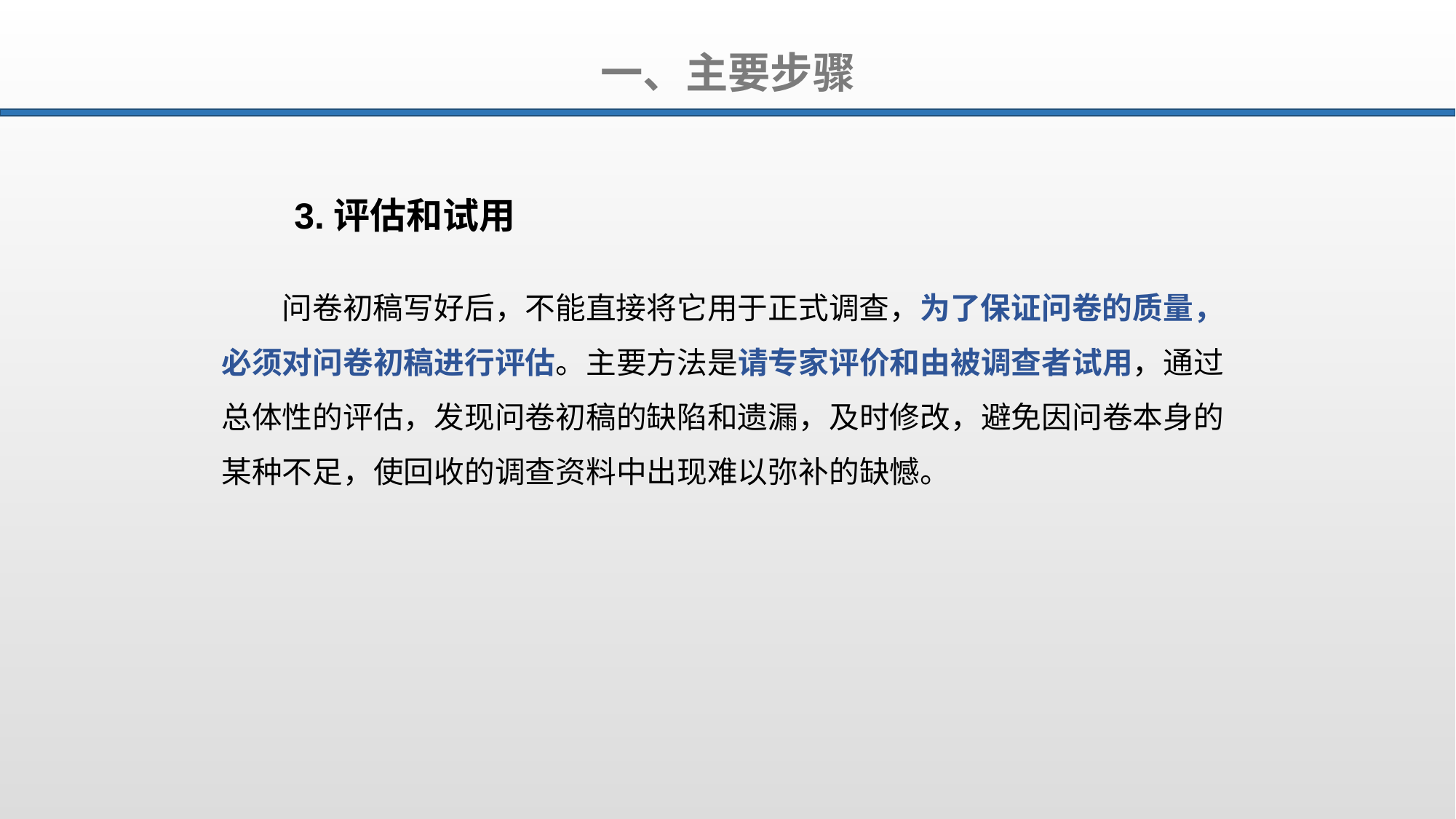

一、主要步骤

3.评估和试用
问卷初稿写好后，不能直接将它用于正式调查，为了保证问卷的质量，必须对问卷初稿进行评估。主要方法是请专家评价和由被调查者试用，通过总体性的评估，发现问卷初稿的缺陷和遗漏，及时修改，避免因问卷本身的某种不足，使回收的调查资料中出现难以弥补的缺憾。